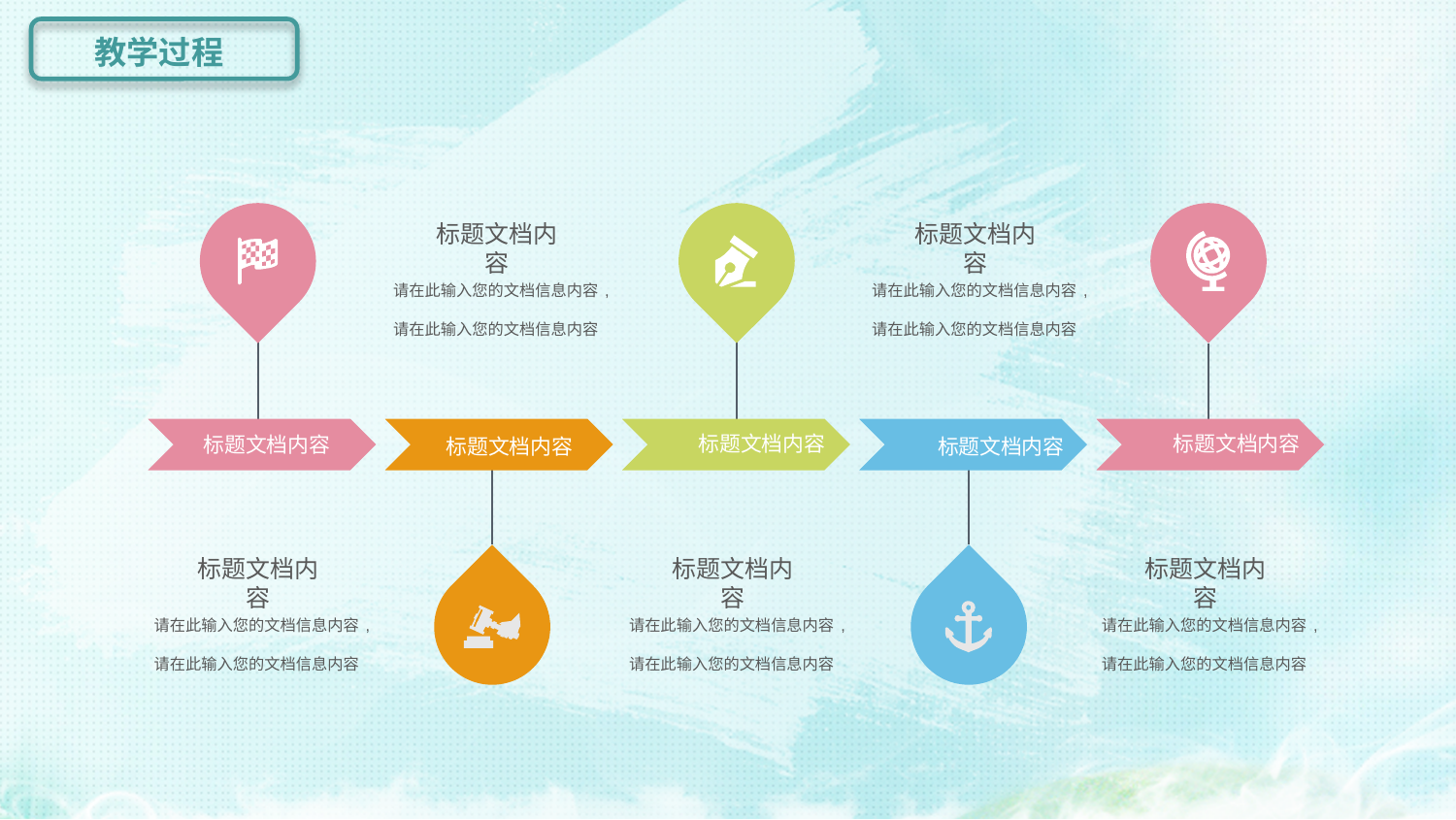

教学过程

标题文档内容

标题文档内容

标题文档内容
标题文档内容
请在此输入您的文档信息内容,请在此输入您的文档信息内容
标题文档内容
请在此输入您的文档信息内容,请在此输入您的文档信息内容

标题文档内容

标题文档内容

标题文档内容
请在此输入您的文档信息内容,请在此输入您的文档信息内容
标题文档内容
请在此输入您的文档信息内容,请在此输入您的文档信息内容
标题文档内容
请在此输入您的文档信息内容,请在此输入您的文档信息内容